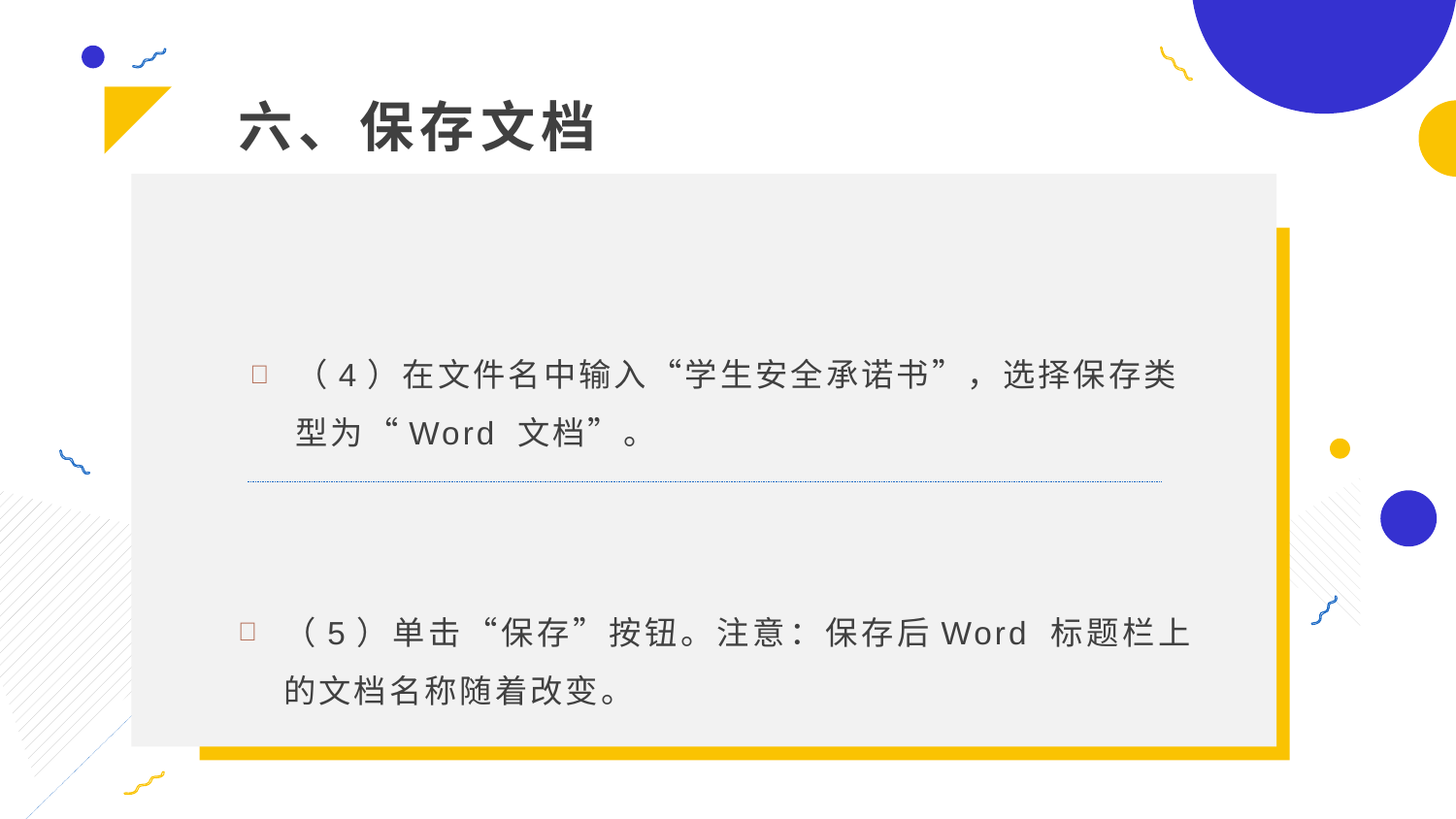

六、保存文档

（4）在文件名中输入“学生安全承诺书”，选择保存类型为“Word 文档”。

（5）单击“保存”按钮。注意：保存后Word 标题栏上的文档名称随着改变。